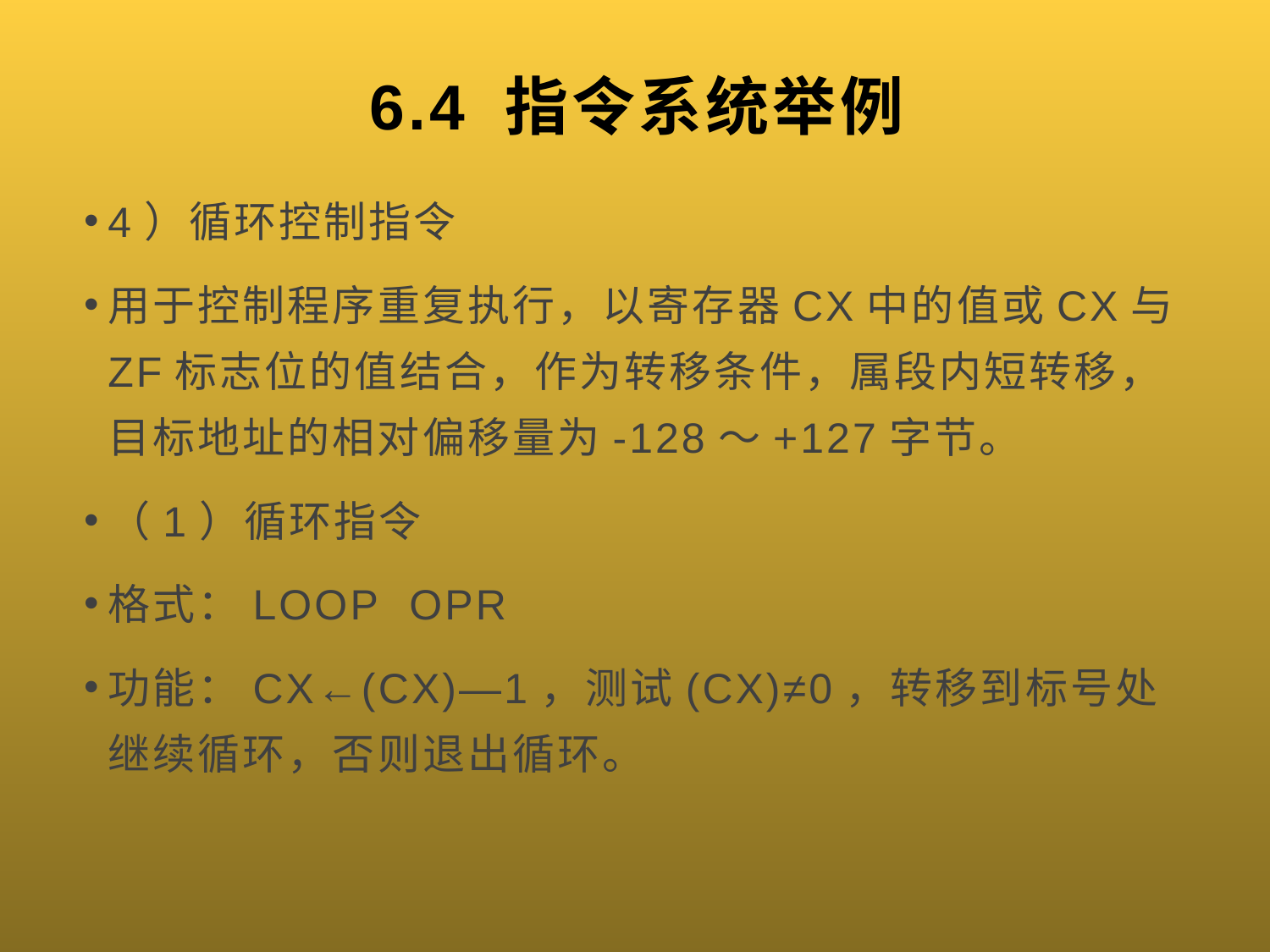

# 6.4 指令系统举例
4）循环控制指令
用于控制程序重复执行，以寄存器CX中的值或CX与ZF标志位的值结合，作为转移条件，属段内短转移，目标地址的相对偏移量为-128～+127字节。
（1）循环指令
格式：LOOP  OPR
功能：CX←(CX)―1，测试(CX)≠0，转移到标号处继续循环，否则退出循环。